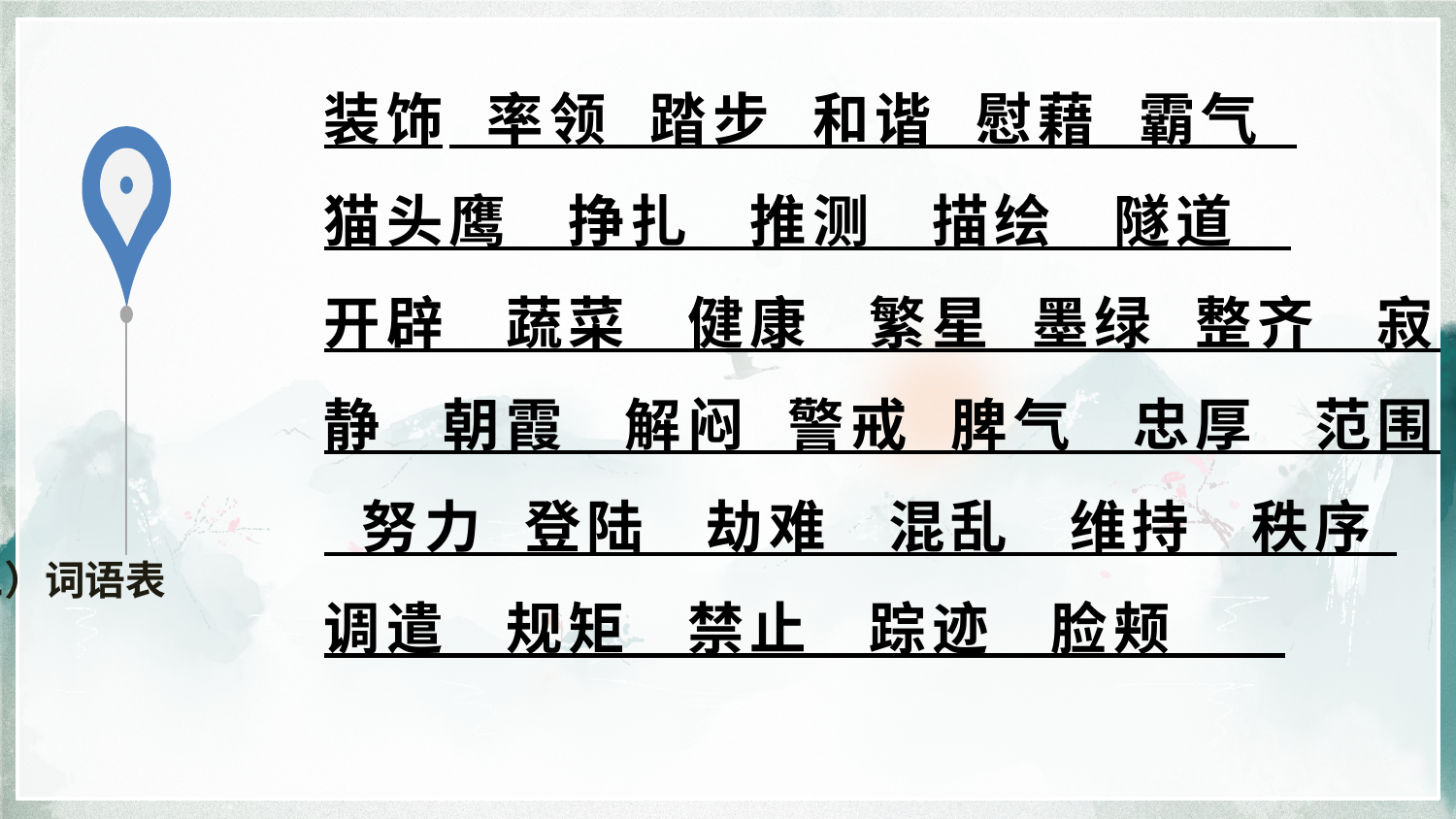

装饰  率领  踏步  和谐  慰藉  霸气
猫头鹰   挣扎   推测   描绘   隧道
开辟   蔬菜   健康   繁星  墨绿  整齐   寂静   朝霞   解闷  警戒  脾气   忠厚   范围   努力  登陆   劫难   混乱   维持   秩序  调遣   规矩   禁止   踪迹   脸颊

（二）词语表